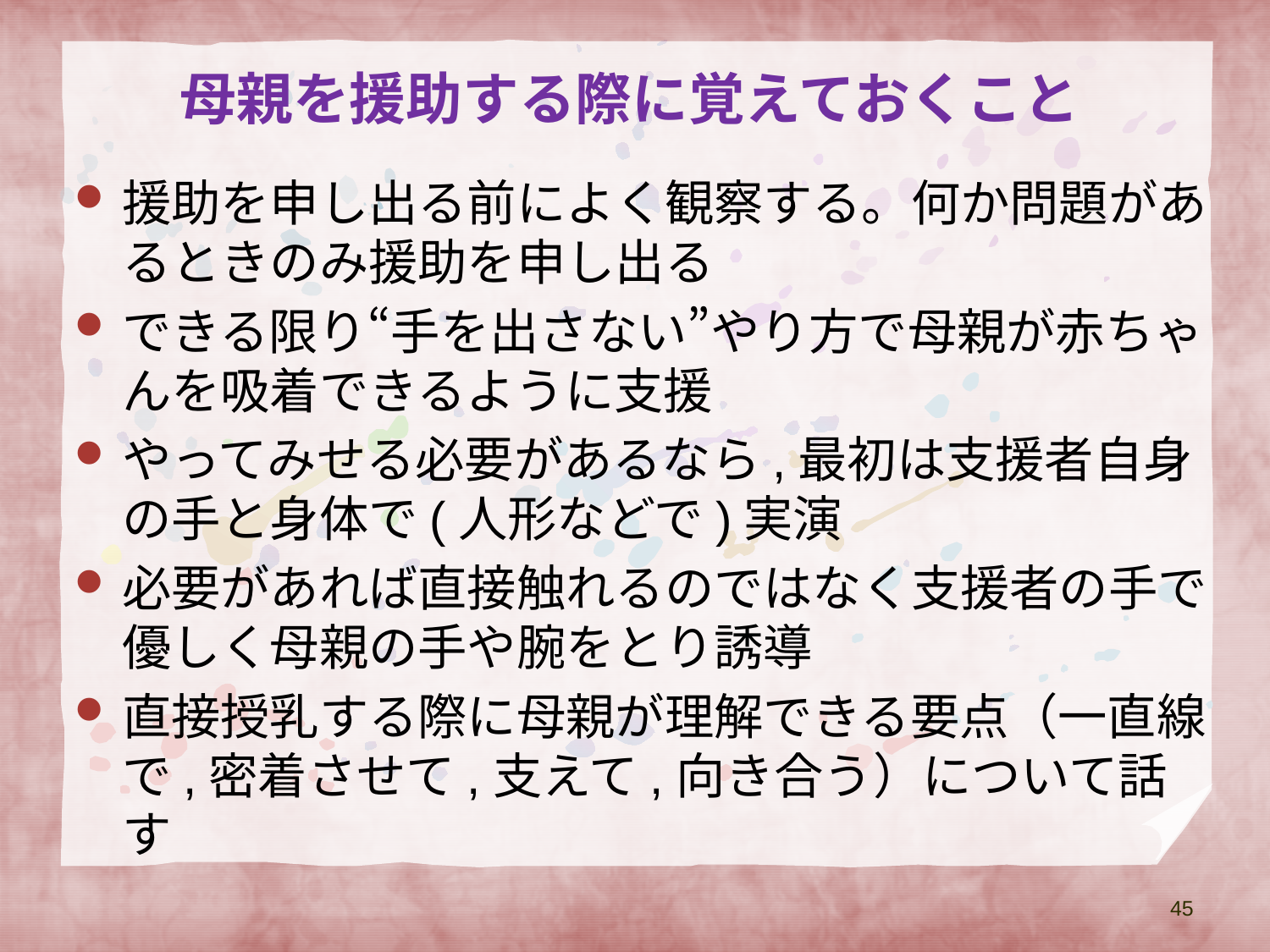

# 母親を援助する際に覚えておくこと
援助を申し出る前によく観察する。何か問題があるときのみ援助を申し出る
できる限り“手を出さない”やり方で母親が赤ちゃんを吸着できるように支援
やってみせる必要があるなら,最初は支援者自身の手と身体で(人形などで)実演
必要があれば直接触れるのではなく支援者の手で優しく母親の手や腕をとり誘導
直接授乳する際に母親が理解できる要点（一直線で,密着させて,支えて,向き合う）について話す
45